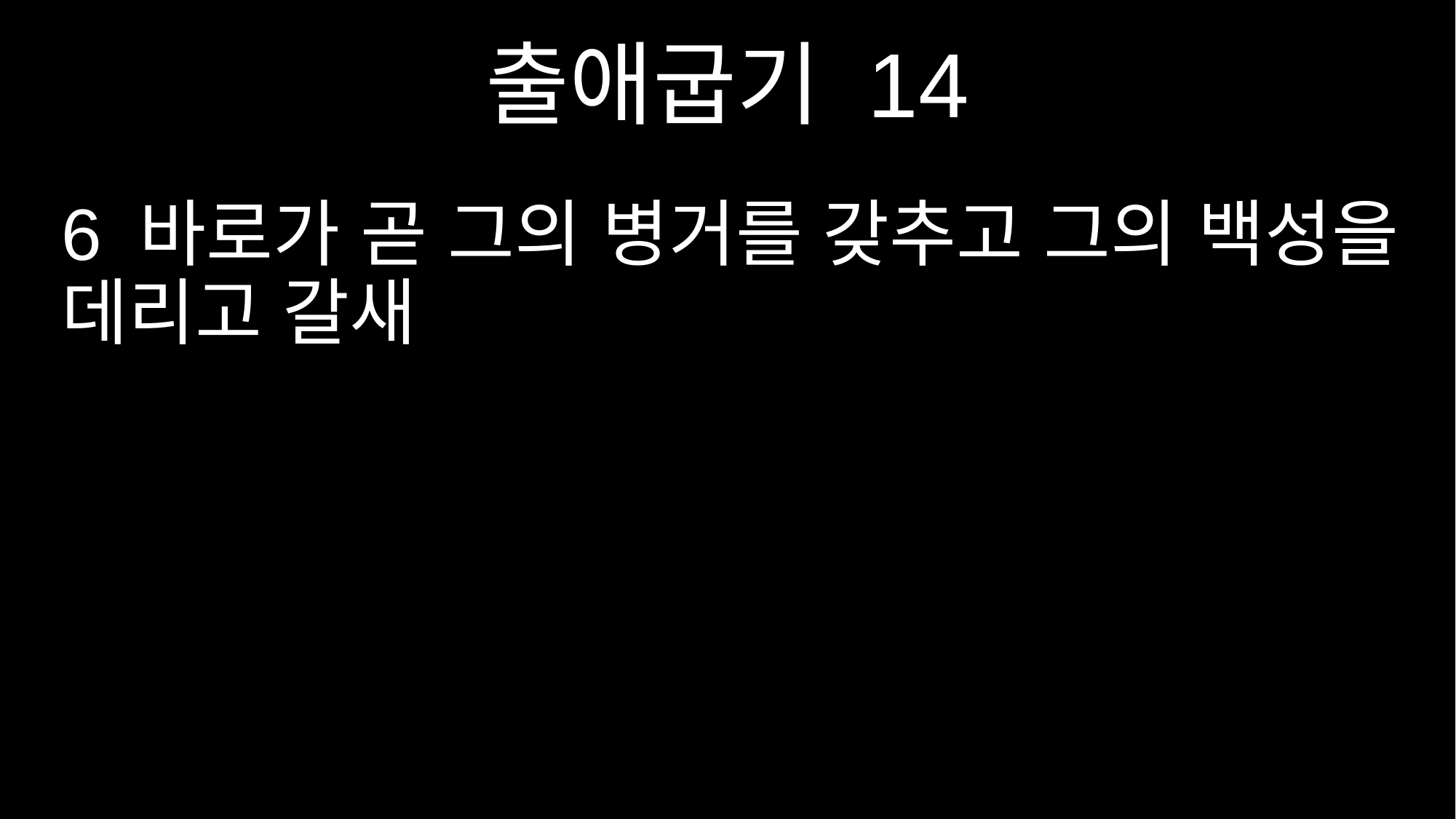

출애굽기 14
6 바로가 곧 그의 병거를 갖추고 그의 백성을 데리고 갈새